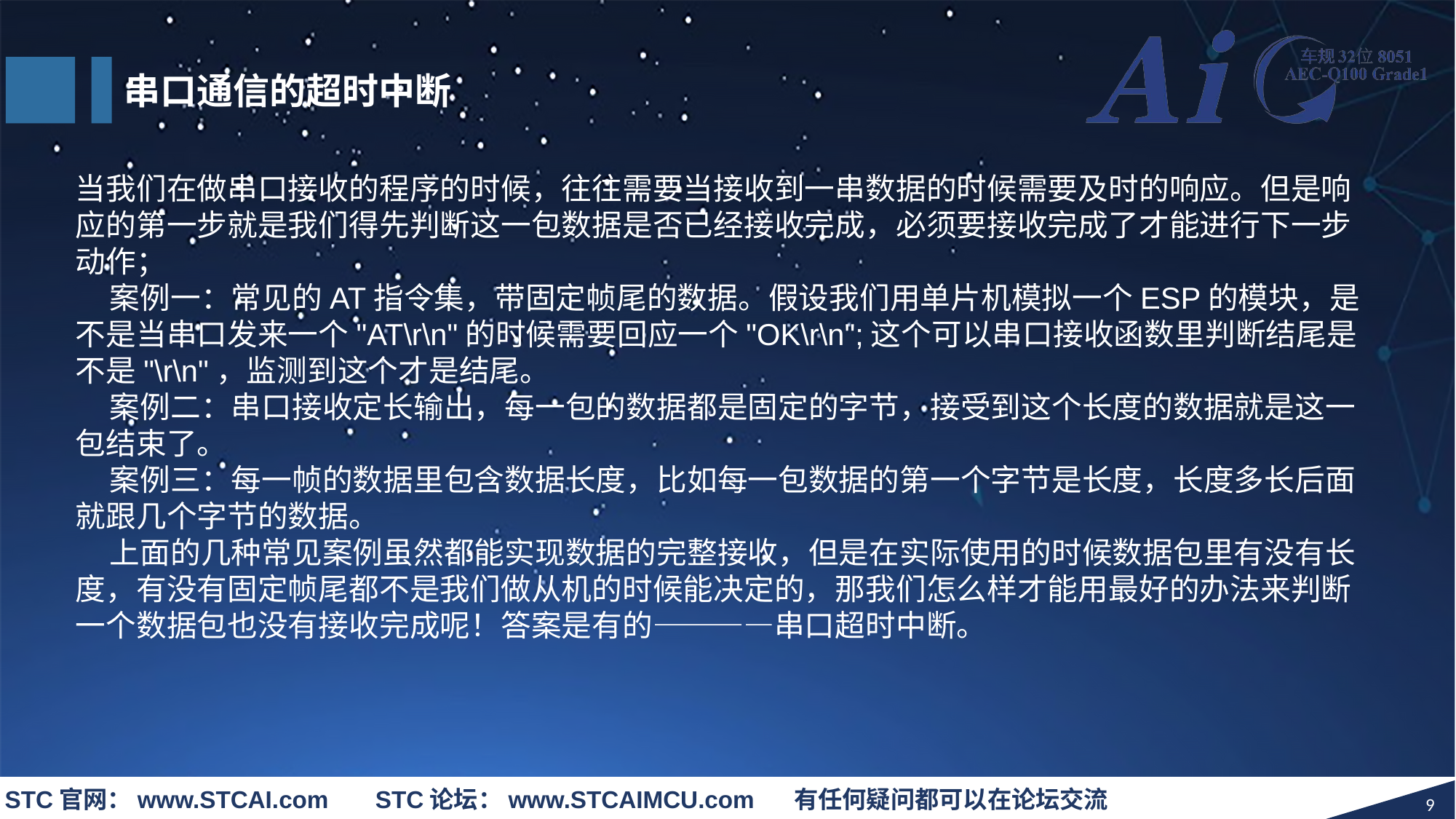

串口通信的超时中断
当我们在做串口接收的程序的时候，往往需要当接收到一串数据的时候需要及时的响应。但是响应的第一步就是我们得先判断这一包数据是否已经接收完成，必须要接收完成了才能进行下一步动作；
    案例一：常见的AT指令集，带固定帧尾的数据。假设我们用单片机模拟一个ESP的模块，是不是当串口发来一个"AT\r\n"的时候需要回应一个"OK\r\n";这个可以串口接收函数里判断结尾是不是"\r\n"，监测到这个才是结尾。
    案例二：串口接收定长输出，每一包的数据都是固定的字节，接受到这个长度的数据就是这一包结束了。
    案例三：每一帧的数据里包含数据长度，比如每一包数据的第一个字节是长度，长度多长后面就跟几个字节的数据。
    上面的几种常见案例虽然都能实现数据的完整接收，但是在实际使用的时候数据包里有没有长度，有没有固定帧尾都不是我们做从机的时候能决定的，那我们怎么样才能用最好的办法来判断一个数据包也没有接收完成呢！答案是有的————串口超时中断。